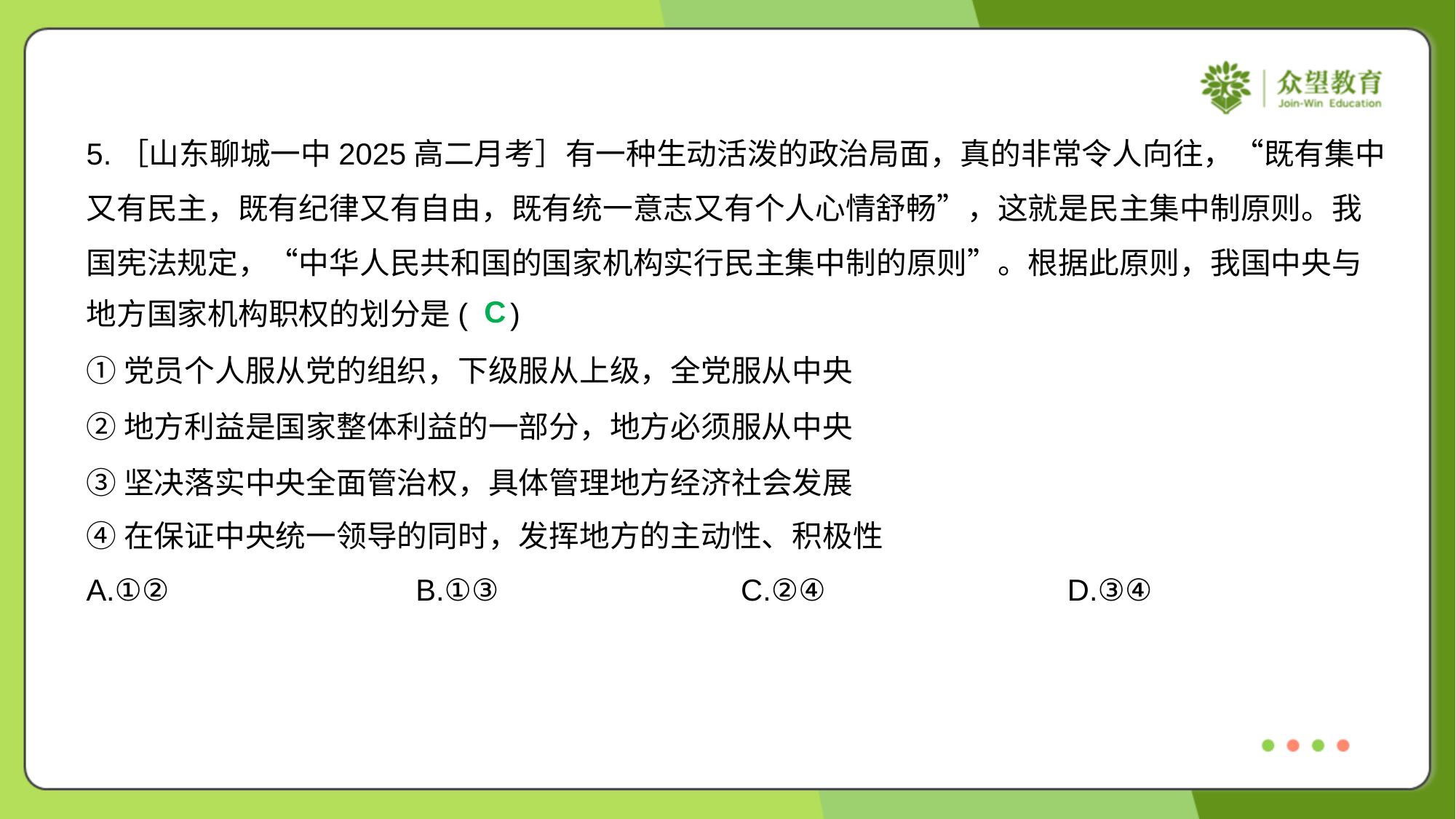

5.［山东聊城一中2025高二月考］有一种生动活泼的政治局面，真的非常令人向往，“既有集中
又有民主，既有纪律又有自由，既有统一意志又有个人心情舒畅”，这就是民主集中制原则。我
国宪法规定，“中华人民共和国的国家机构实行民主集中制的原则”。根据此原则，我国中央与
地方国家机构职权的划分是(     )
C
①党员个人服从党的组织，下级服从上级，全党服从中央
②地方利益是国家整体利益的一部分，地方必须服从中央
③坚决落实中央全面管治权，具体管理地方经济社会发展
④在保证中央统一领导的同时，发挥地方的主动性、积极性
A.①②	B.①③	C.②④	D.③④